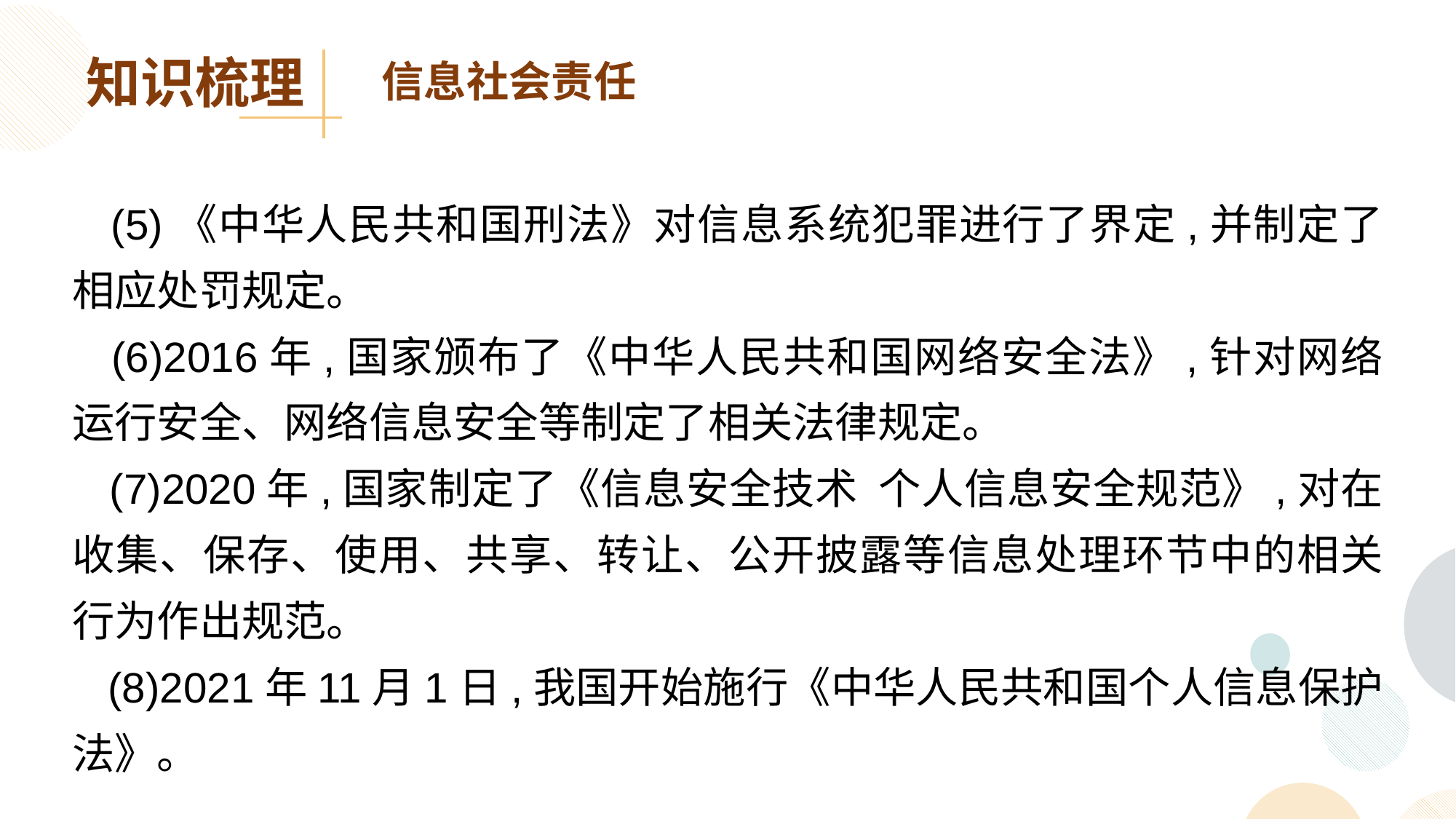

知识梳理
信息社会责任
   (5)《中华人民共和国刑法》对信息系统犯罪进行了界定,并制定了相应处罚规定。
   (6)2016年,国家颁布了《中华人民共和国网络安全法》,针对网络运行安全、网络信息安全等制定了相关法律规定。
   (7)2020年,国家制定了《信息安全技术  个人信息安全规范》,对在收集、保存、使用、共享、转让、公开披露等信息处理环节中的相关行为作出规范。
   (8)2021年11月1日,我国开始施行《中华人民共和国个人信息保护法》。